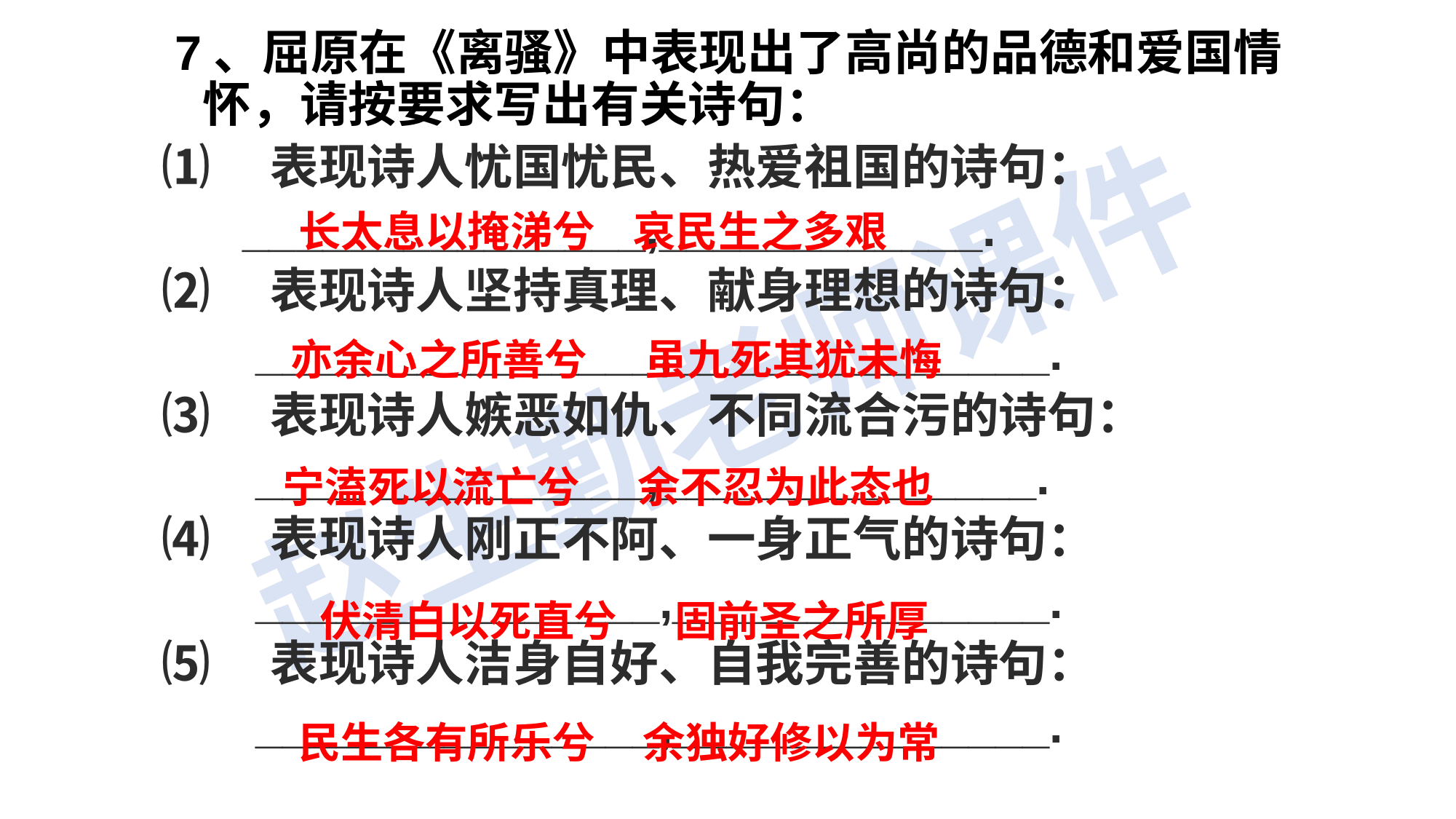

7、屈原在《离骚》中表现出了高尚的品德和爱国情怀，请按要求写出有关诗句：
⑴　表现诗人忧国忧民、热爱祖国的诗句：
      _______________,____________.
⑵　表现诗人坚持真理、献身理想的诗句：
       _______________,______________.
⑶　表现诗人嫉恶如仇、不同流合污的诗句：
       ____ __________,______________.
⑷　表现诗人刚正不阿、一身正气的诗句：
       _______________,______________.
⑸　表现诗人洁身自好、自我完善的诗句：
       _______________,______________.
长太息以掩涕兮    哀民生之多艰
亦余心之所善兮      虽九死其犹未悔
宁溘死以流亡兮      余不忍为此态也
伏清白以死直兮      固前圣之所厚
民生各有所乐兮     余独好修以为常